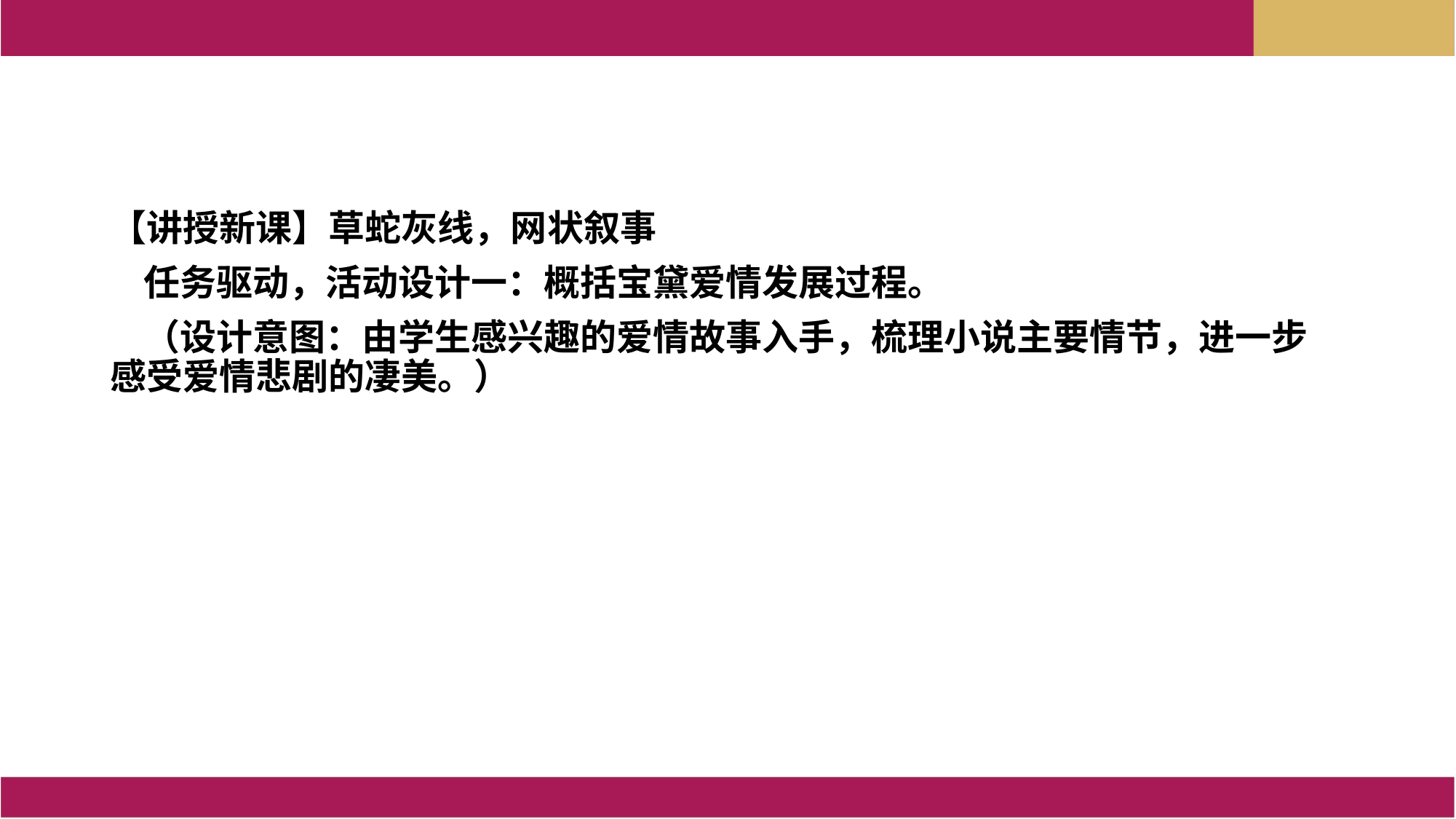

【讲授新课】草蛇灰线，网状叙事
   任务驱动，活动设计一：概括宝黛爱情发展过程。
   （设计意图：由学生感兴趣的爱情故事入手，梳理小说主要情节，进一步感受爱情悲剧的凄美。）